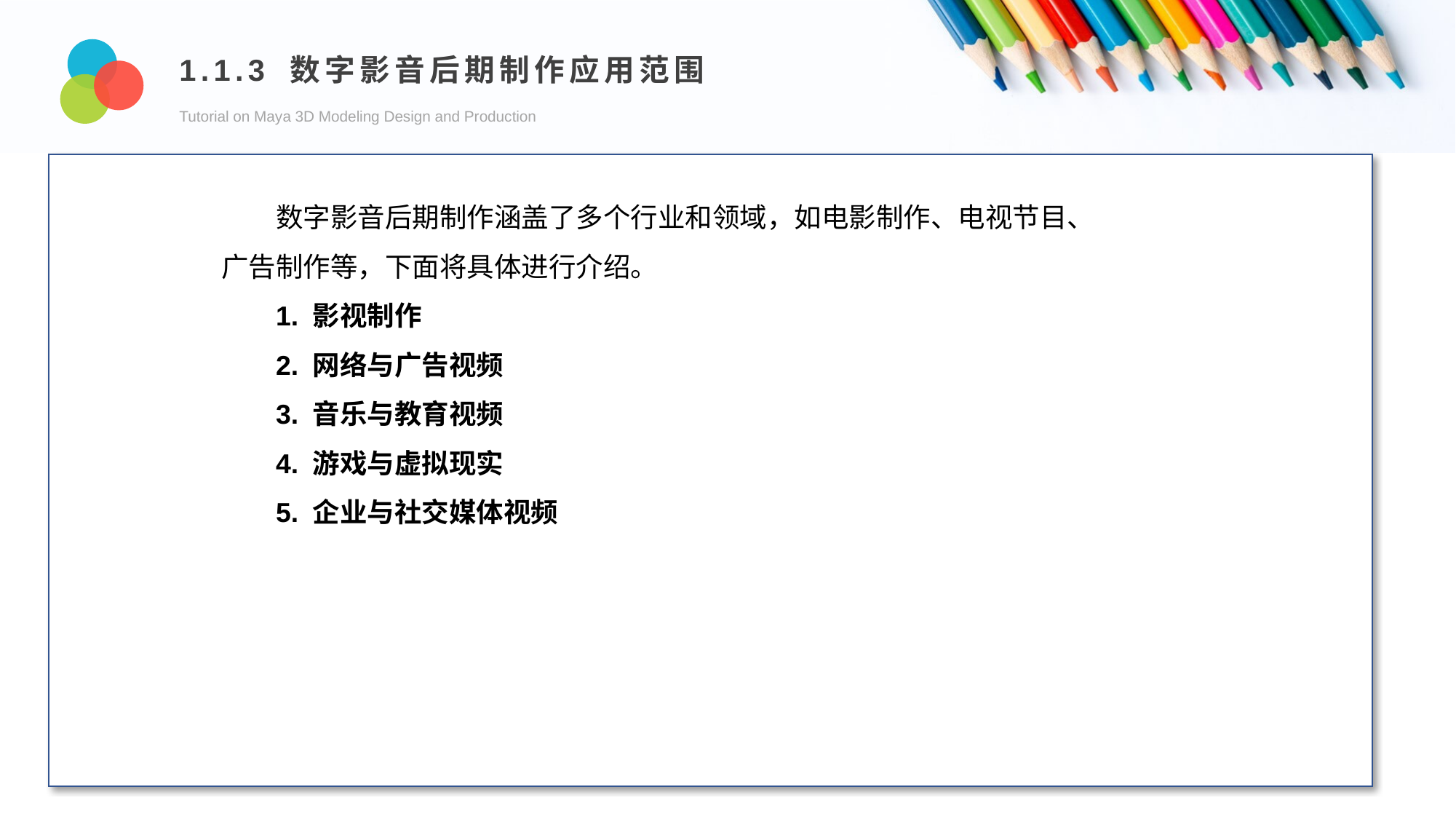

1.1.3 数字影音后期制作应用范围
Tutorial on Maya 3D Modeling Design and Production
Design and Production
数字影音后期制作涵盖了多个行业和领域，如电影制作、电视节目、广告制作等，下面将具体进行介绍。
1. 影视制作
2. 网络与广告视频
3. 音乐与教育视频
4. 游戏与虚拟现实
5. 企业与社交媒体视频